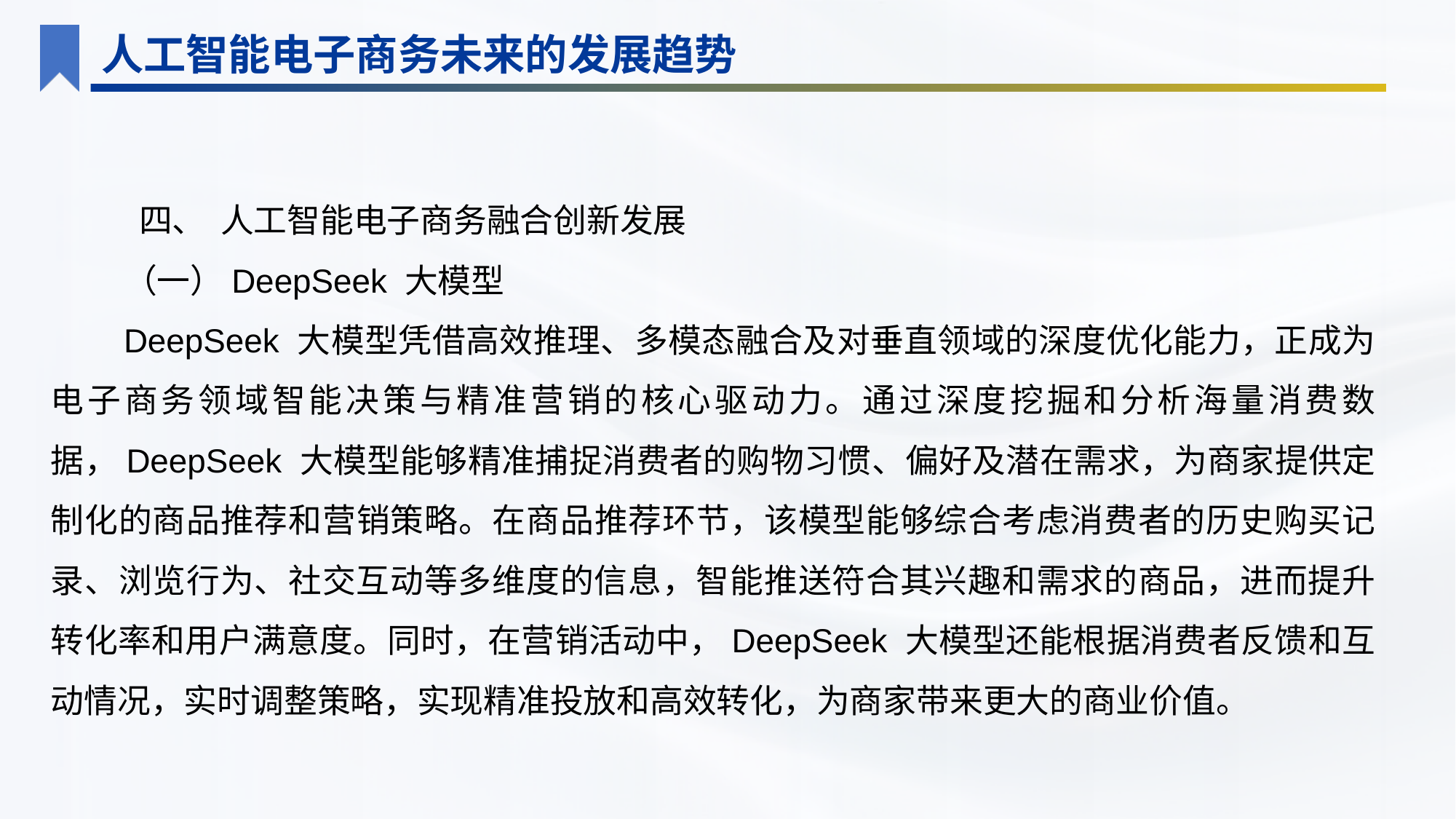

人工智能电子商务未来的发展趋势
 四、  人工智能电子商务融合创新发展
（一）DeepSeek 大模型
DeepSeek 大模型凭借高效推理、多模态融合及对垂直领域的深度优化能力，正成为电子商务领域智能决策与精准营销的核心驱动力。通过深度挖掘和分析海量消费数据，DeepSeek 大模型能够精准捕捉消费者的购物习惯、偏好及潜在需求，为商家提供定制化的商品推荐和营销策略。在商品推荐环节，该模型能够综合考虑消费者的历史购买记录、浏览行为、社交互动等多维度的信息，智能推送符合其兴趣和需求的商品，进而提升转化率和用户满意度。同时，在营销活动中，DeepSeek 大模型还能根据消费者反馈和互动情况，实时调整策略，实现精准投放和高效转化，为商家带来更大的商业价值。